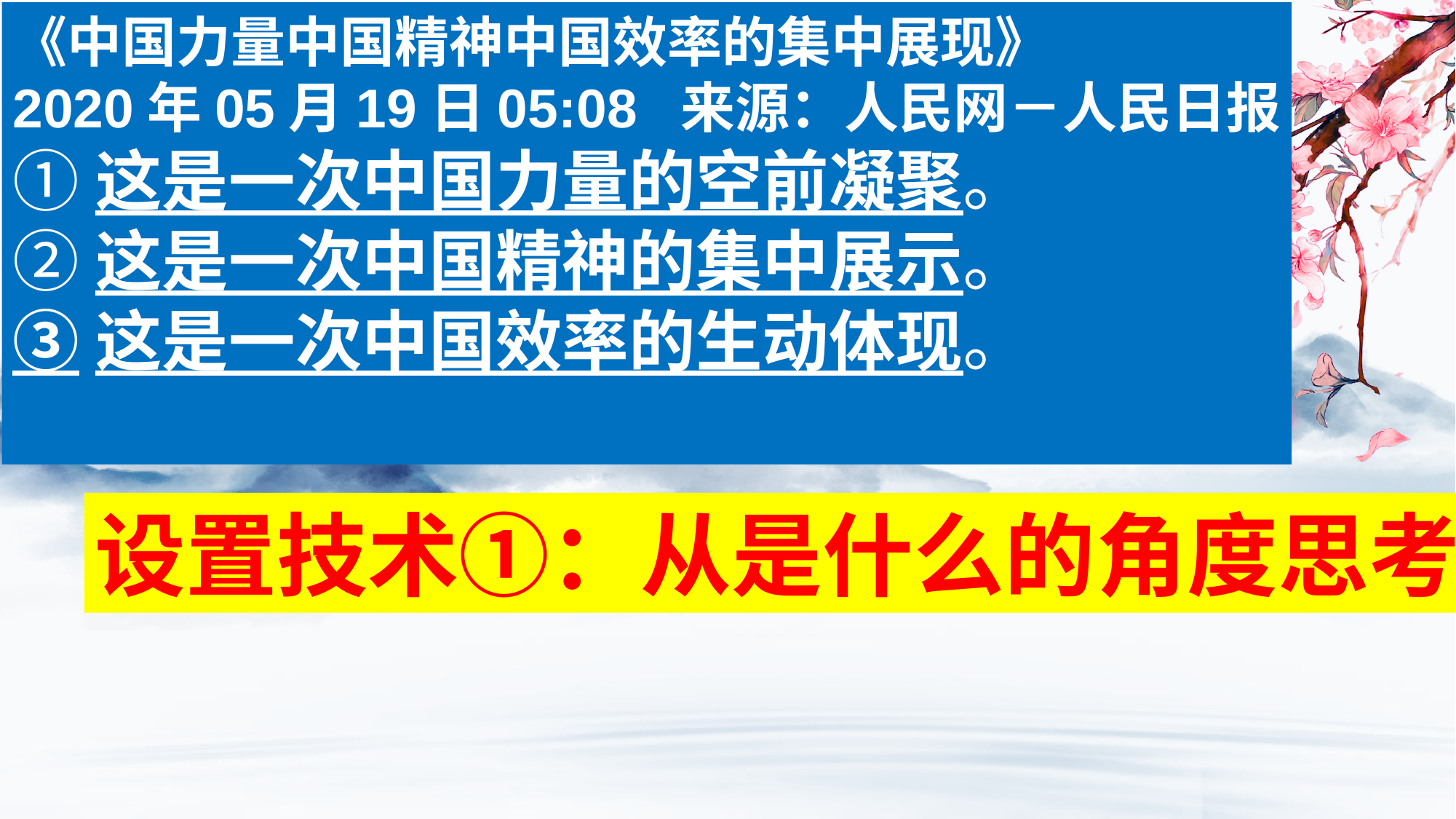

《中国力量中国精神中国效率的集中展现》
2020年05月19日05:08  来源：人民网－人民日报
①这是一次中国力量的空前凝聚。
②这是一次中国精神的集中展示。
③这是一次中国效率的生动体现。

设置技术①：从是什么的角度思考